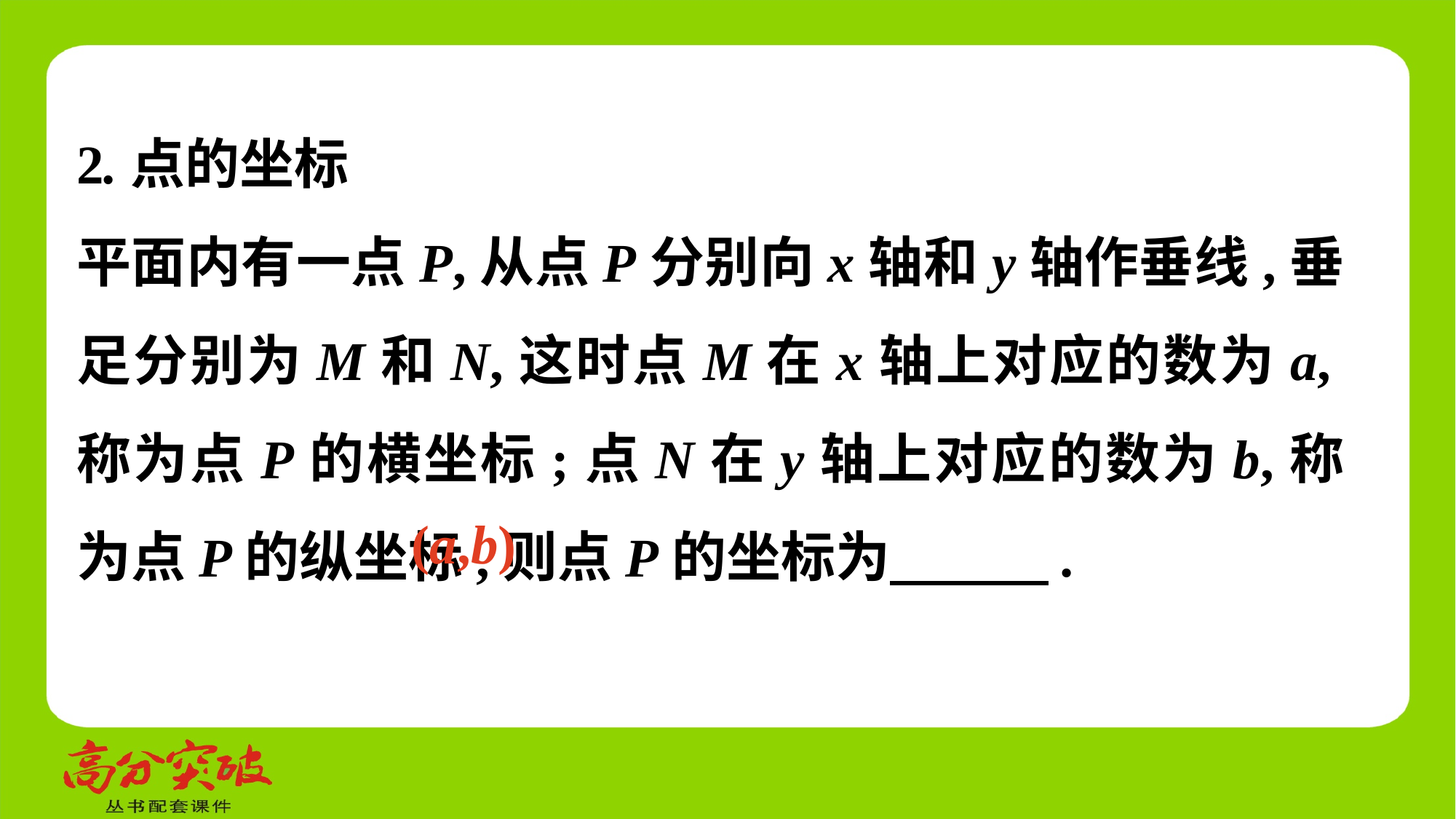

2.点的坐标
平面内有一点P,从点P分别向x轴和y轴作垂线,垂足分别为M和N,这时点M在x轴上对应的数为a,称为点P的横坐标;点N在y轴上对应的数为b,称为点P的纵坐标,则点P的坐标为　    　.
(a,b)